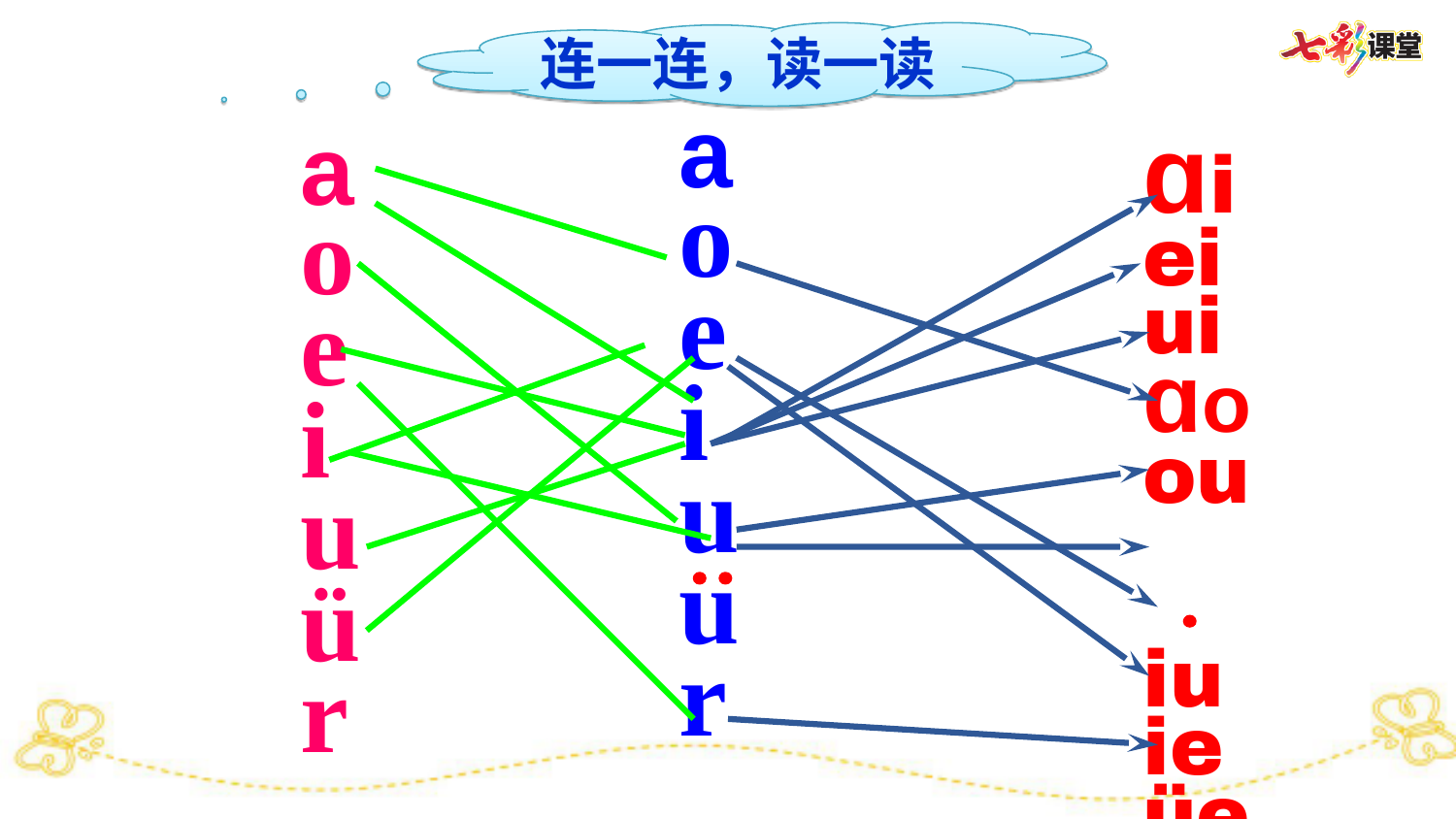

连一连，读一读

aoeiuur
aoeiuür
ɑiei
ui
ɑoou            iu ie
üeer